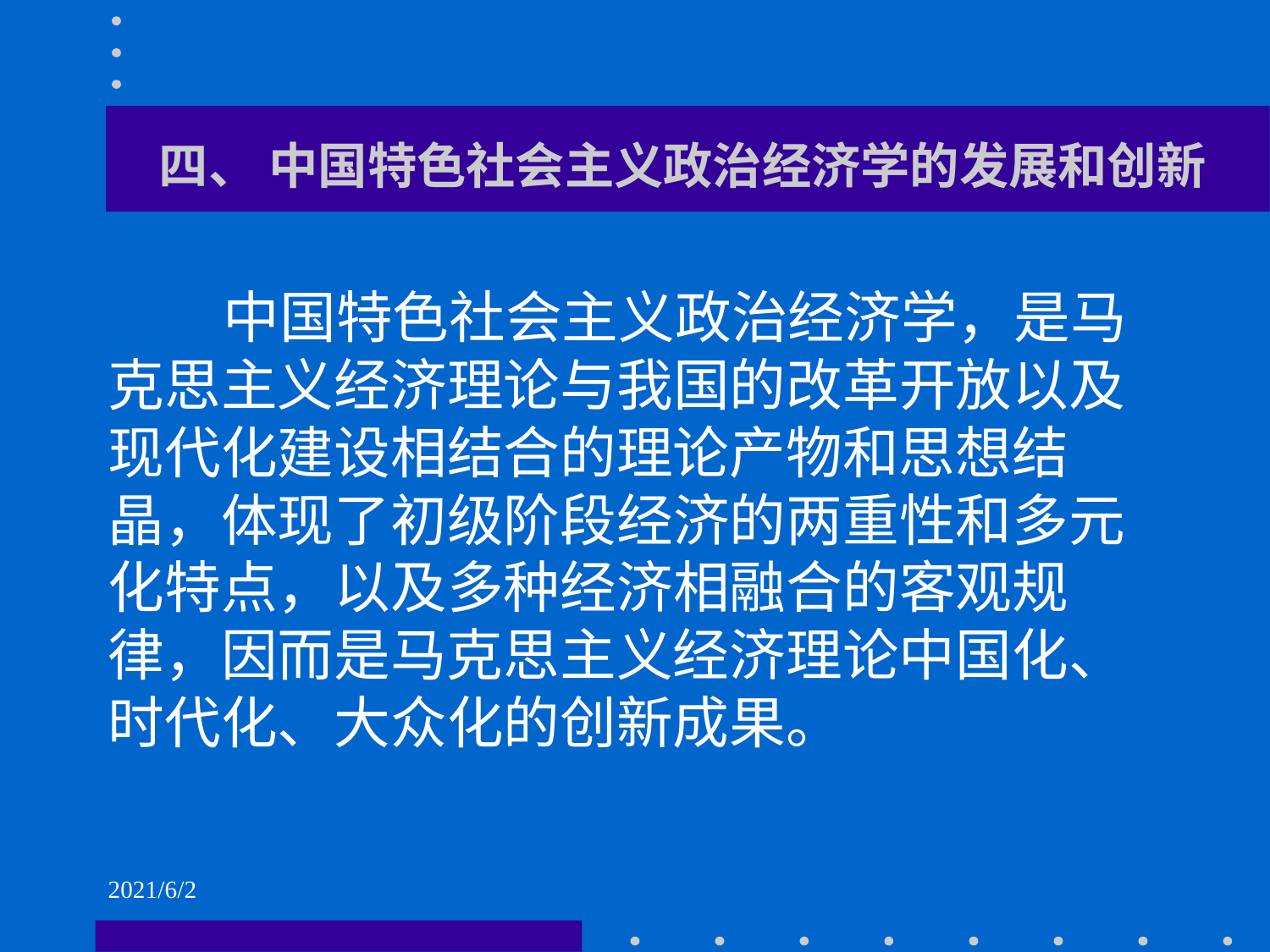

# 四、 中国特色社会主义政治经济学的发展和创新
        中国特色社会主义政治经济学，是马克思主义经济理论与我国的改革开放以及现代化建设相结合的理论产物和思想结晶，体现了初级阶段经济的两重性和多元化特点，以及多种经济相融合的客观规律，因而是马克思主义经济理论中国化、时代化、大众化的创新成果。
2021/6/2